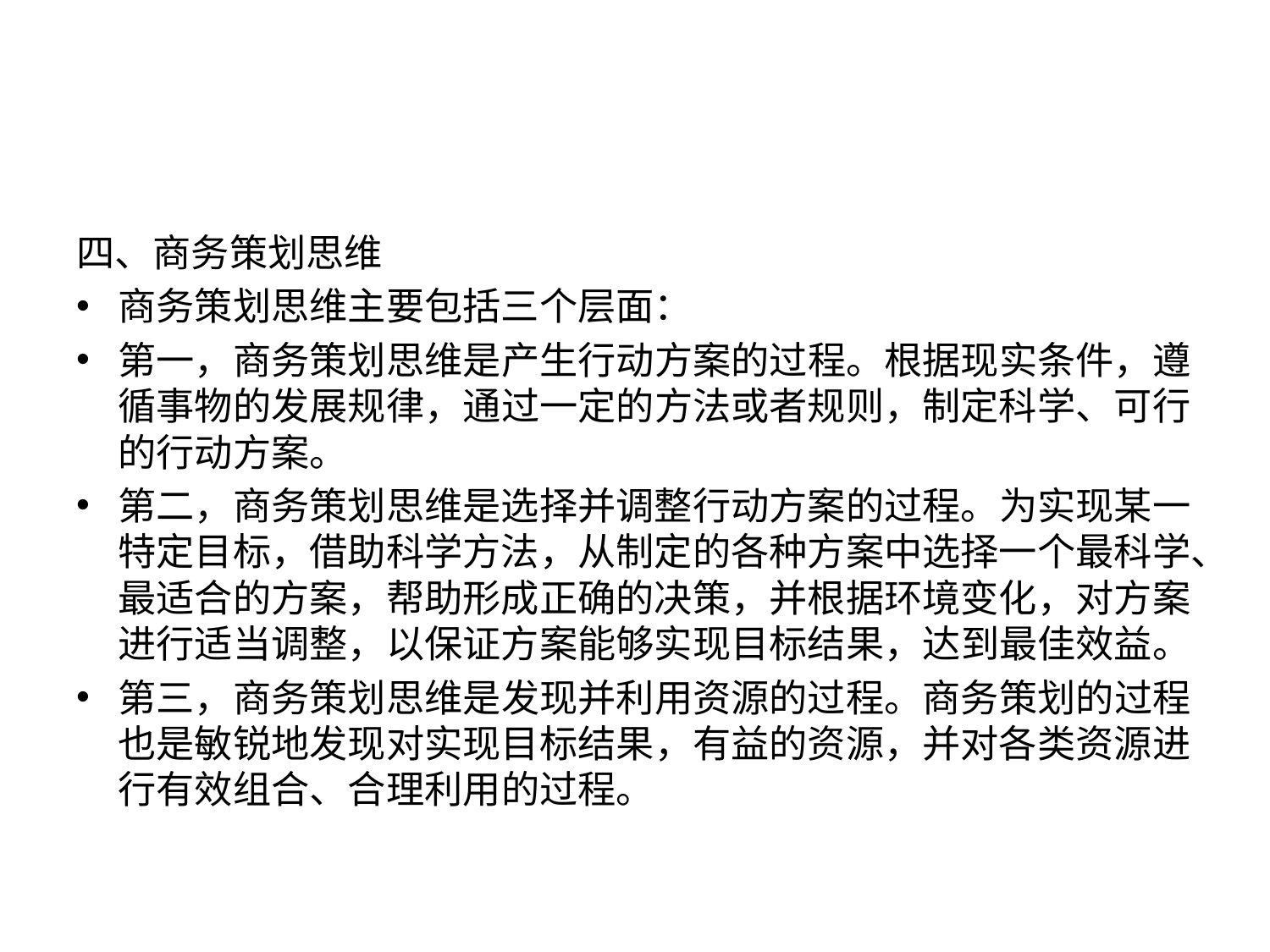

#
四、商务策划思维
商务策划思维主要包括三个层面：
第一，商务策划思维是产生行动方案的过程。根据现实条件，遵循事物的发展规律，通过一定的方法或者规则，制定科学、可行的行动方案。
第二，商务策划思维是选择并调整行动方案的过程。为实现某一特定目标，借助科学方法，从制定的各种方案中选择一个最科学、最适合的方案，帮助形成正确的决策，并根据环境变化，对方案进行适当调整，以保证方案能够实现目标结果，达到最佳效益。
第三，商务策划思维是发现并利用资源的过程。商务策划的过程也是敏锐地发现对实现目标结果，有益的资源，并对各类资源进行有效组合、合理利用的过程。